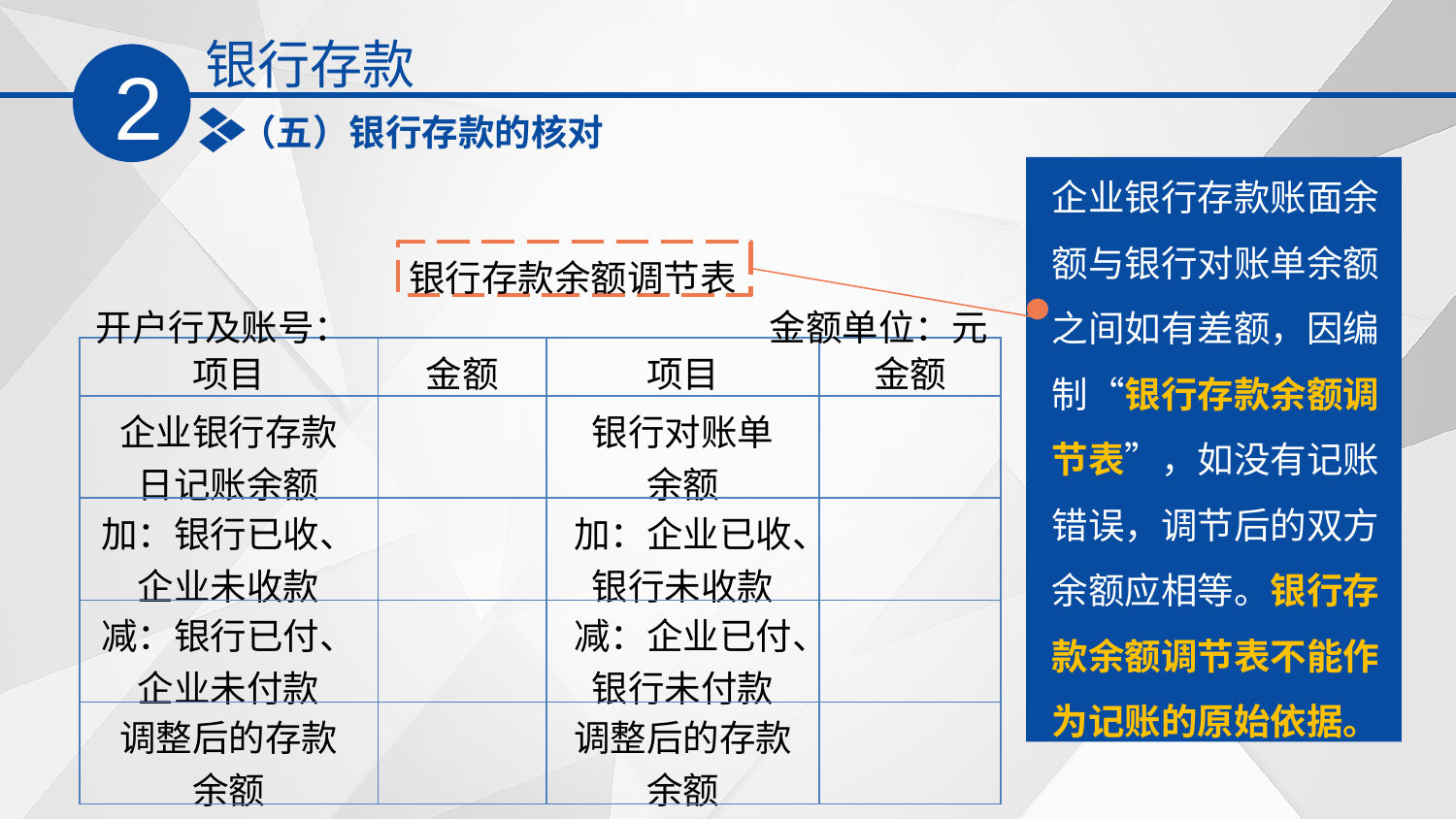

银行存款
2

（五）银行存款的核对

企业银行存款账面余额与银行对账单余额之间如有差额，因编制“银行存款余额调节表”，如没有记账错误，调节后的双方余额应相等。银行存款余额调节表不能作为记账的原始依据。

银行存款余额调节表

开户行及账号：
金额单位：元

| 项目 | 金额 | 项目 | 金额 |
| --- | --- | --- | --- |
| 企业银行存款 日记账余额 |  | 银行对账单 余额 |  |
| 加：银行已收、企业未收款 |  | 加：企业已收、银行未收款 |  |
| 减：银行已付、企业未付款 |  | 减：企业已付、银行未付款 |  |
| 调整后的存款 余额 |  | 调整后的存款余额 |  |